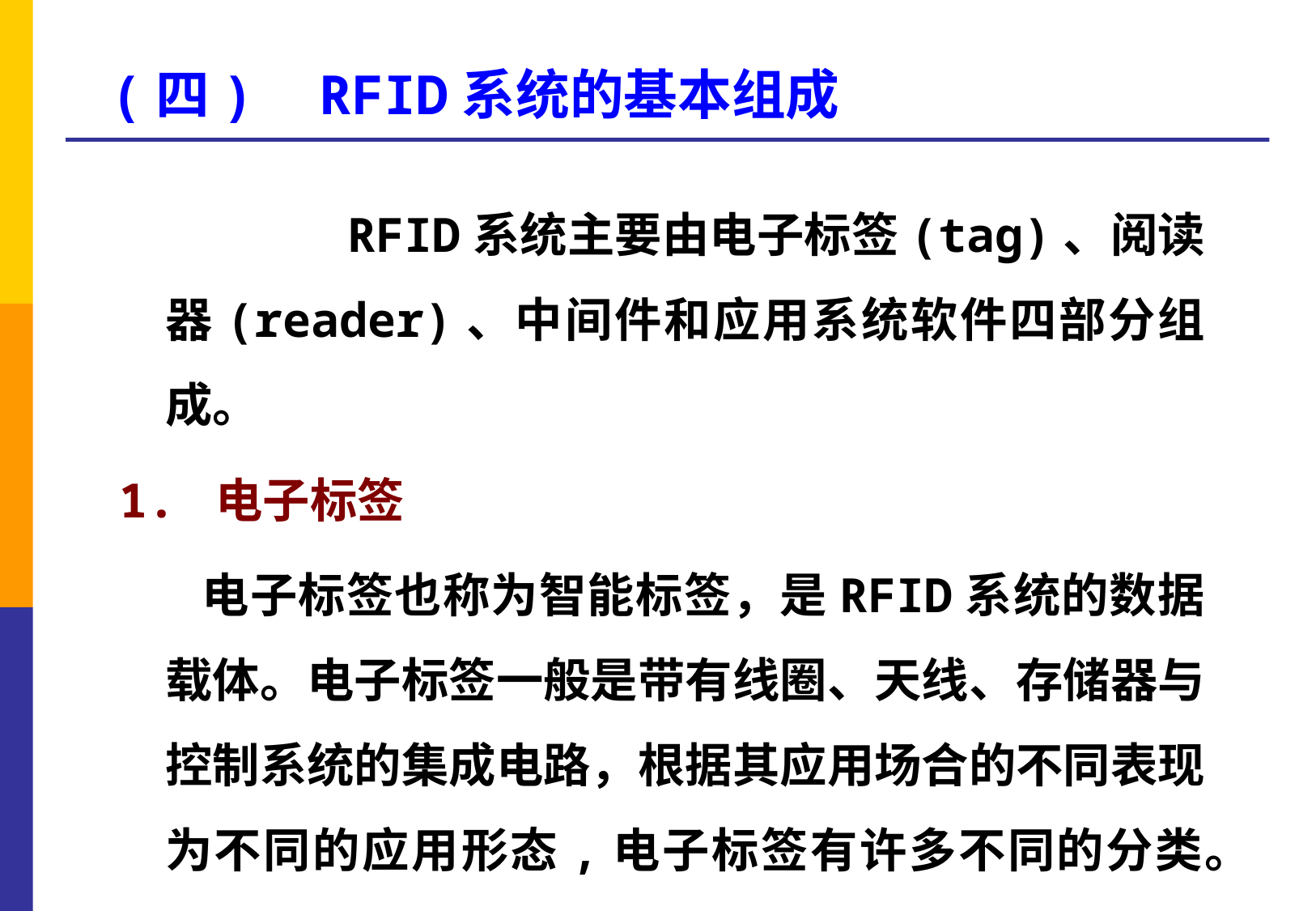

# (四)  RFID系统的基本组成
        RFID系统主要由电子标签(tag)、阅读器(reader)、中间件和应用系统软件四部分组成。
1. 电子标签
      电子标签也称为智能标签，是RFID系统的数据载体。电子标签一般是带有线圈、天线、存储器与控制系统的集成电路，根据其应用场合的不同表现为不同的应用形态,电子标签有许多不同的分类。